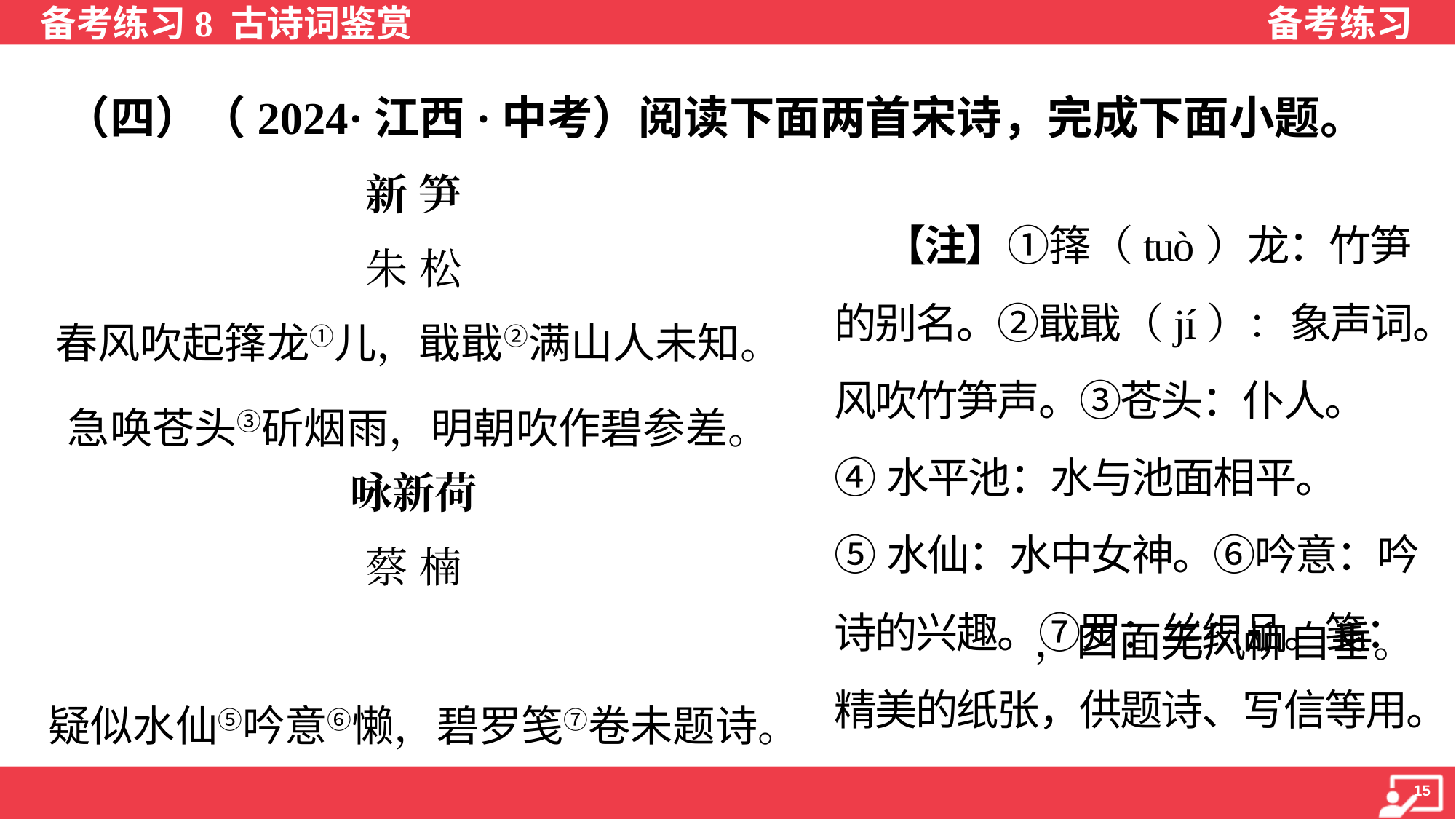

（四）（2024·江西·中考）阅读下面两首宋诗，完成下面小题。
新 笋
朱 松
春风吹起箨龙①儿，戢戢②满山人未知。
急唤苍头③斫烟雨，明朝吹作碧参差。
    【注】①箨（tuò）龙：竹笋
的别名。②戢戢（jí）：象声词。
风吹竹笋声。③苍头：仆人。
④水平池：水与池面相平。
⑤水仙：水中女神。⑥吟意：吟
诗的兴趣。⑦罗：丝织品。笺：
精美的纸张，供题诗、写信等用。
咏新荷
蔡 楠
朱阑桥下水平池④ ，四面无风柳自垂。
疑似水仙⑤吟意⑥懒，碧罗笺⑦卷未题诗。